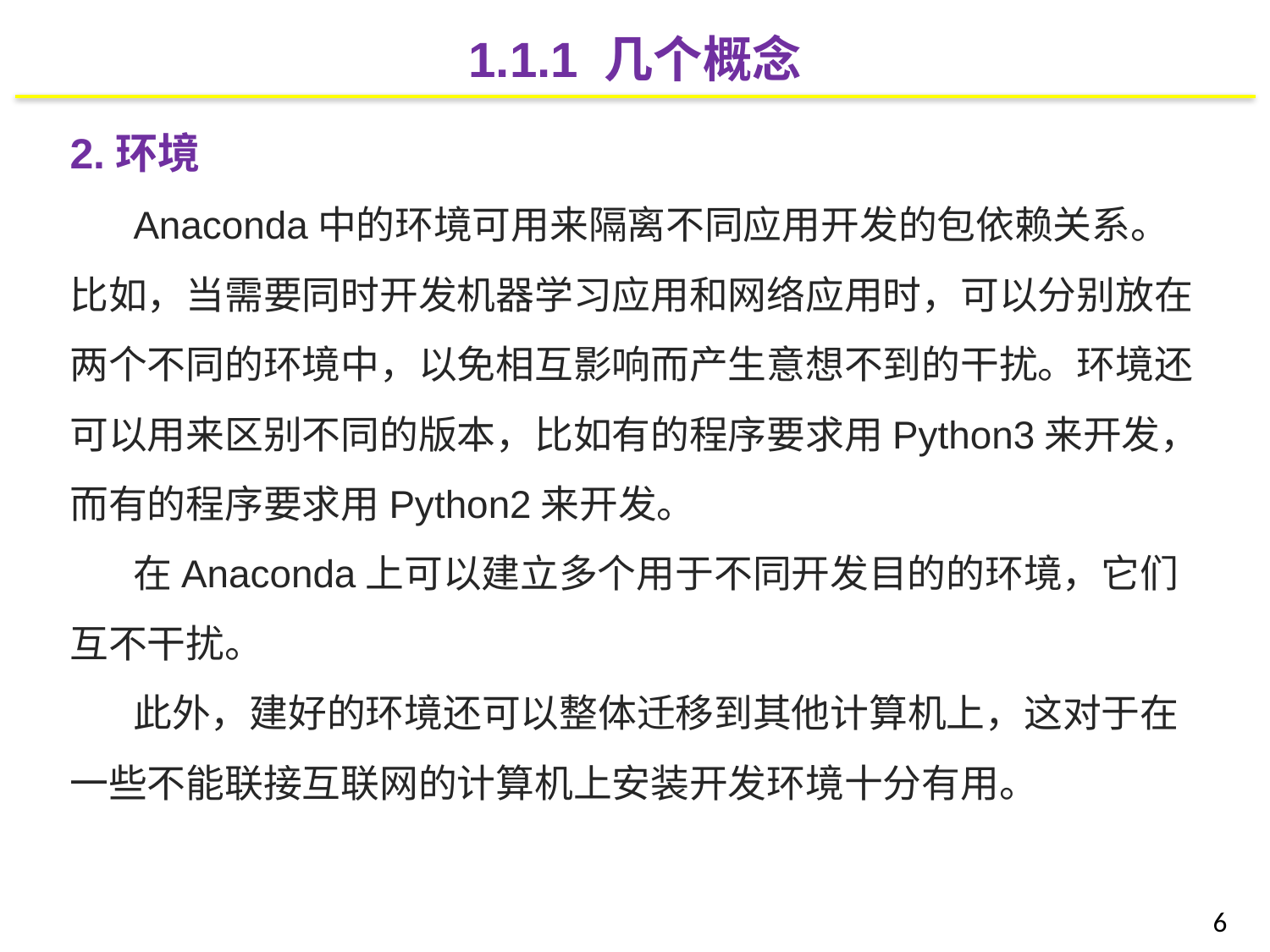

1.1.1 几个概念
2.环境
Anaconda中的环境可用来隔离不同应用开发的包依赖关系。比如，当需要同时开发机器学习应用和网络应用时，可以分别放在两个不同的环境中，以免相互影响而产生意想不到的干扰。环境还可以用来区别不同的版本，比如有的程序要求用Python3来开发，而有的程序要求用Python2来开发。
在Anaconda上可以建立多个用于不同开发目的的环境，它们互不干扰。
此外，建好的环境还可以整体迁移到其他计算机上，这对于在一些不能联接互联网的计算机上安装开发环境十分有用。
6